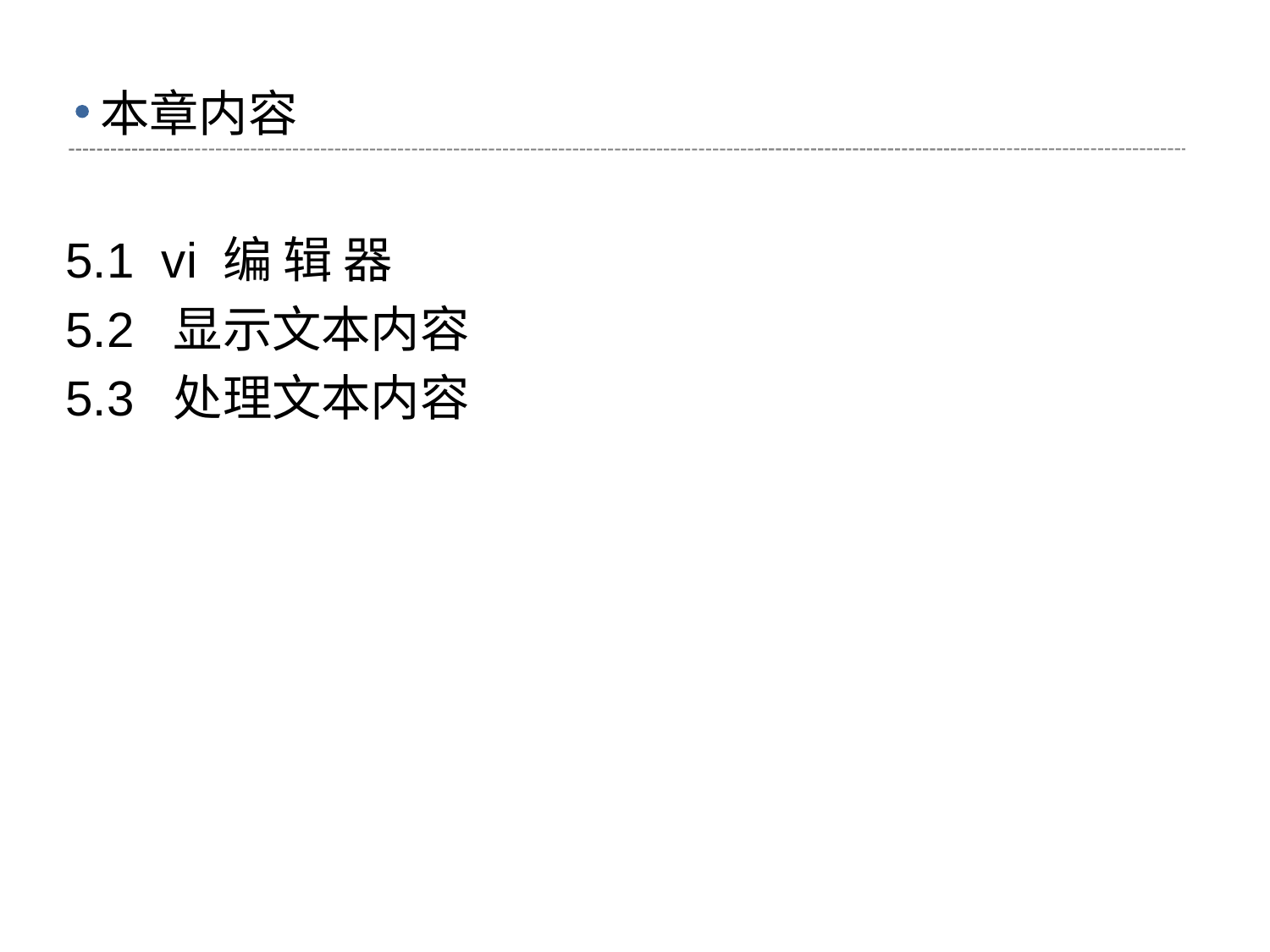

# 本章内容
5.1  vi 编 辑 器
5.2  显示文本内容
5.3  处理文本内容